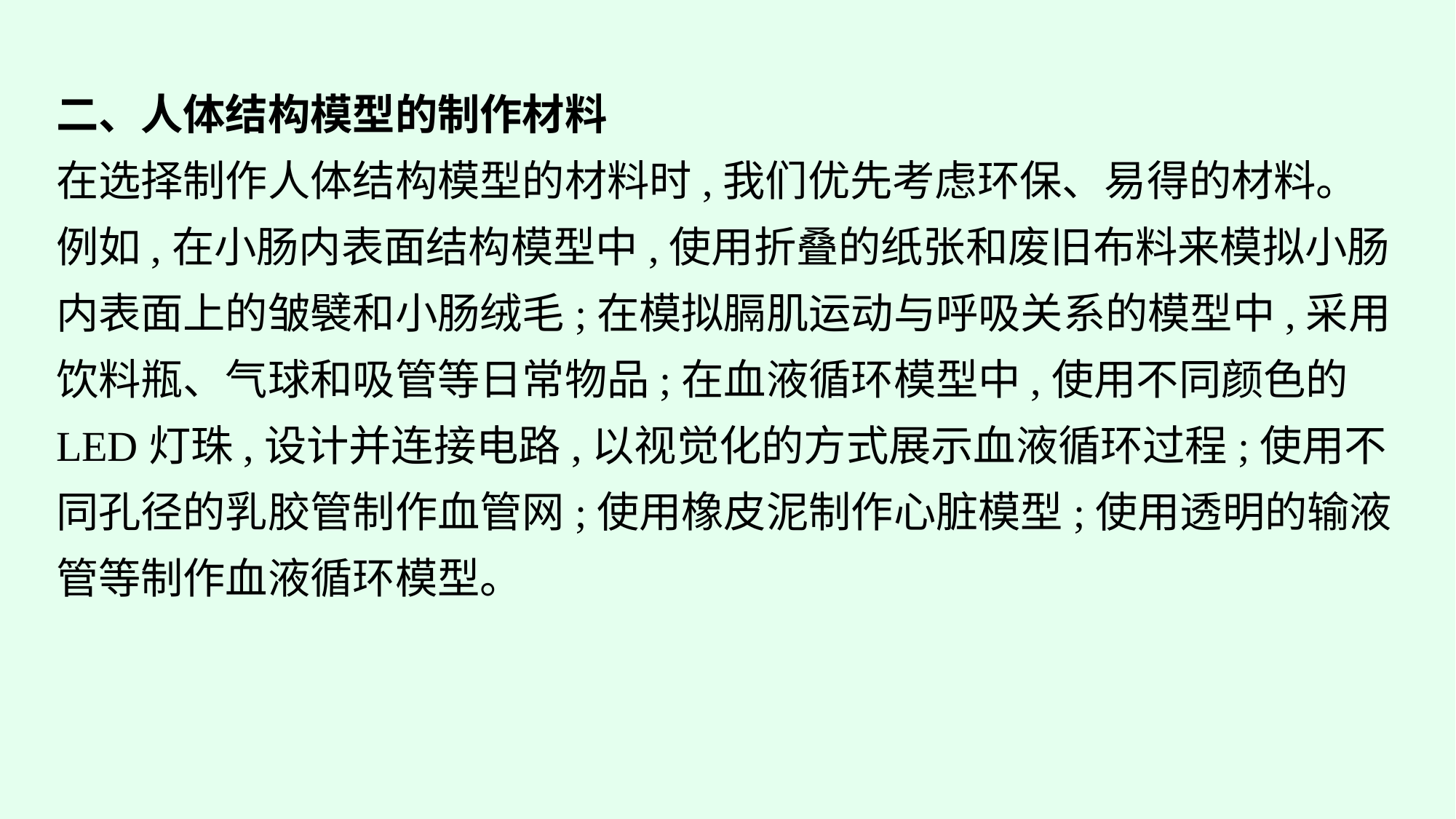

二、人体结构模型的制作材料
在选择制作人体结构模型的材料时,我们优先考虑环保、易得的材料。例如,在小肠内表面结构模型中,使用折叠的纸张和废旧布料来模拟小肠内表面上的皱襞和小肠绒毛;在模拟膈肌运动与呼吸关系的模型中,采用饮料瓶、气球和吸管等日常物品;在血液循环模型中,使用不同颜色的LED灯珠,设计并连接电路,以视觉化的方式展示血液循环过程;使用不同孔径的乳胶管制作血管网;使用橡皮泥制作心脏模型;使用透明的输液管等制作血液循环模型。